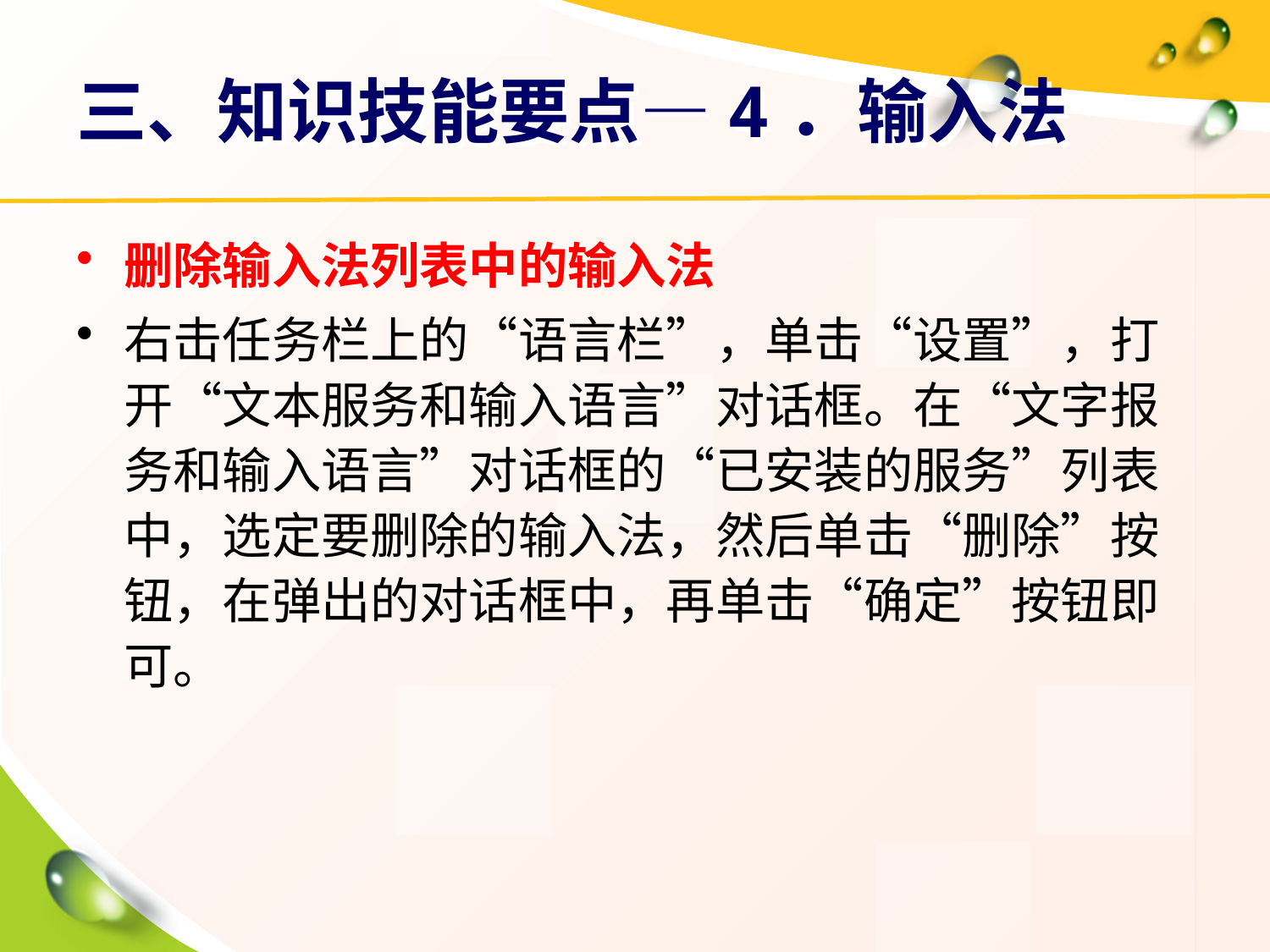

# 三、知识技能要点—4．输入法
删除输入法列表中的输入法
右击任务栏上的“语言栏”，单击“设置”，打开“文本服务和输入语言”对话框。在“文字报务和输入语言”对话框的“已安装的服务”列表中，选定要删除的输入法，然后单击“删除”按钮，在弹出的对话框中，再单击“确定”按钮即可。